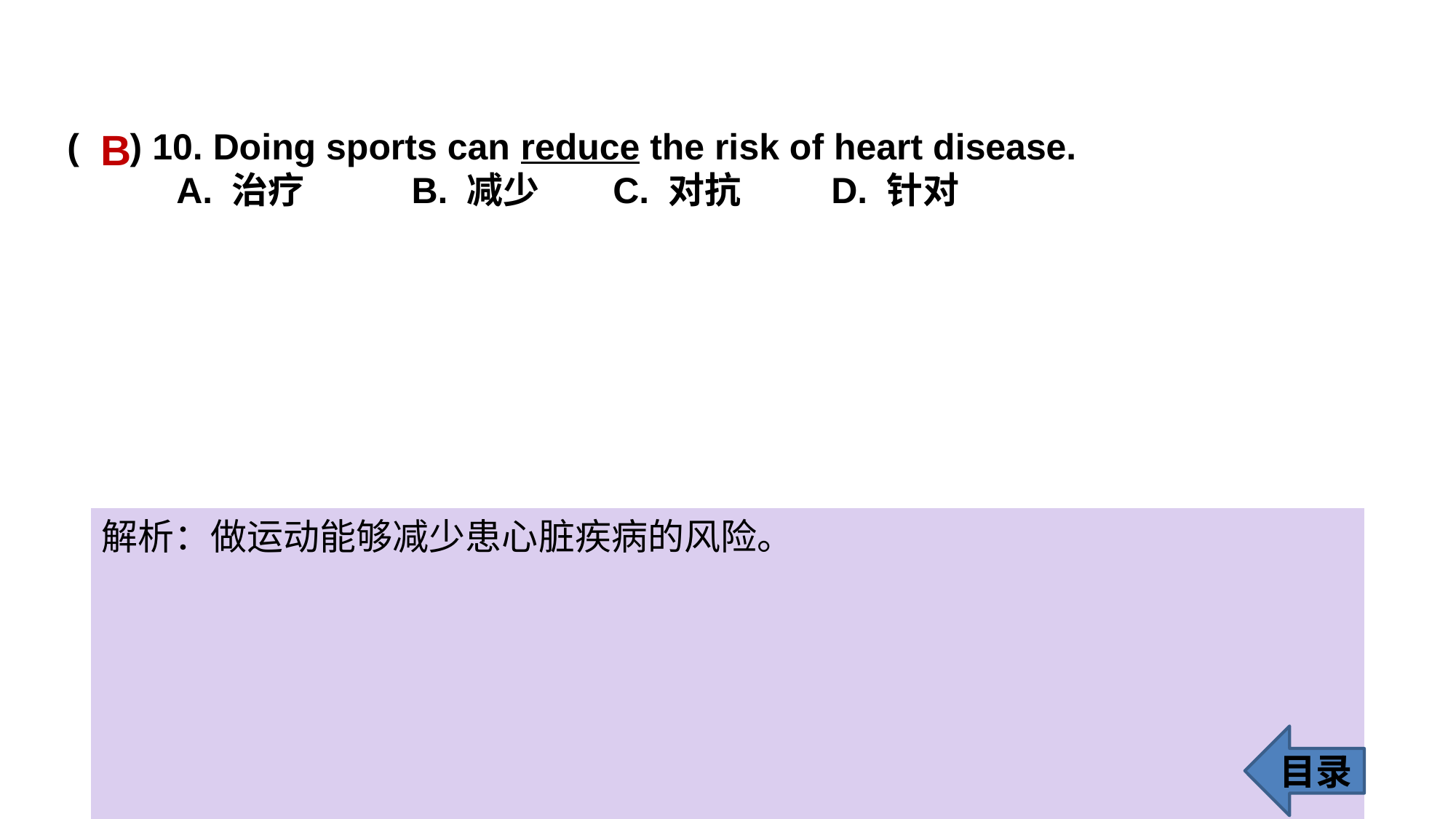

B
(     ) 10. Doing sports can reduce the risk of heart disease.
	A. 治疗	 B. 减少 	C. 对抗 	D. 针对
解析：做运动能够减少患心脏疾病的风险。

目录
16